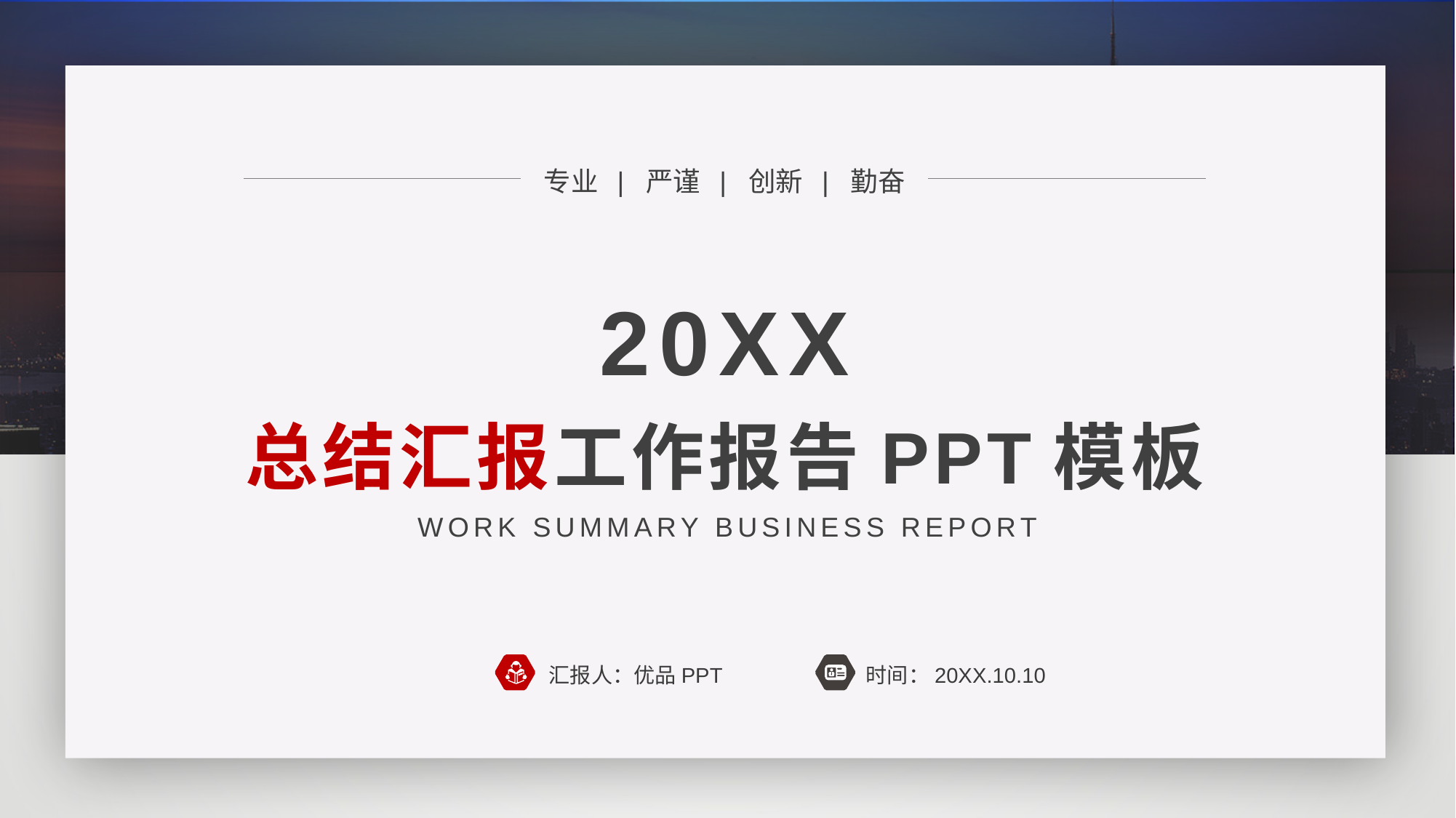

专业  |  严谨  |  创新  |  勤奋
20XX
总结汇报工作报告PPT模板
WORK SUMMARY BUSINESS REPORT

汇报人：优品PPT

时间：20XX.10.10